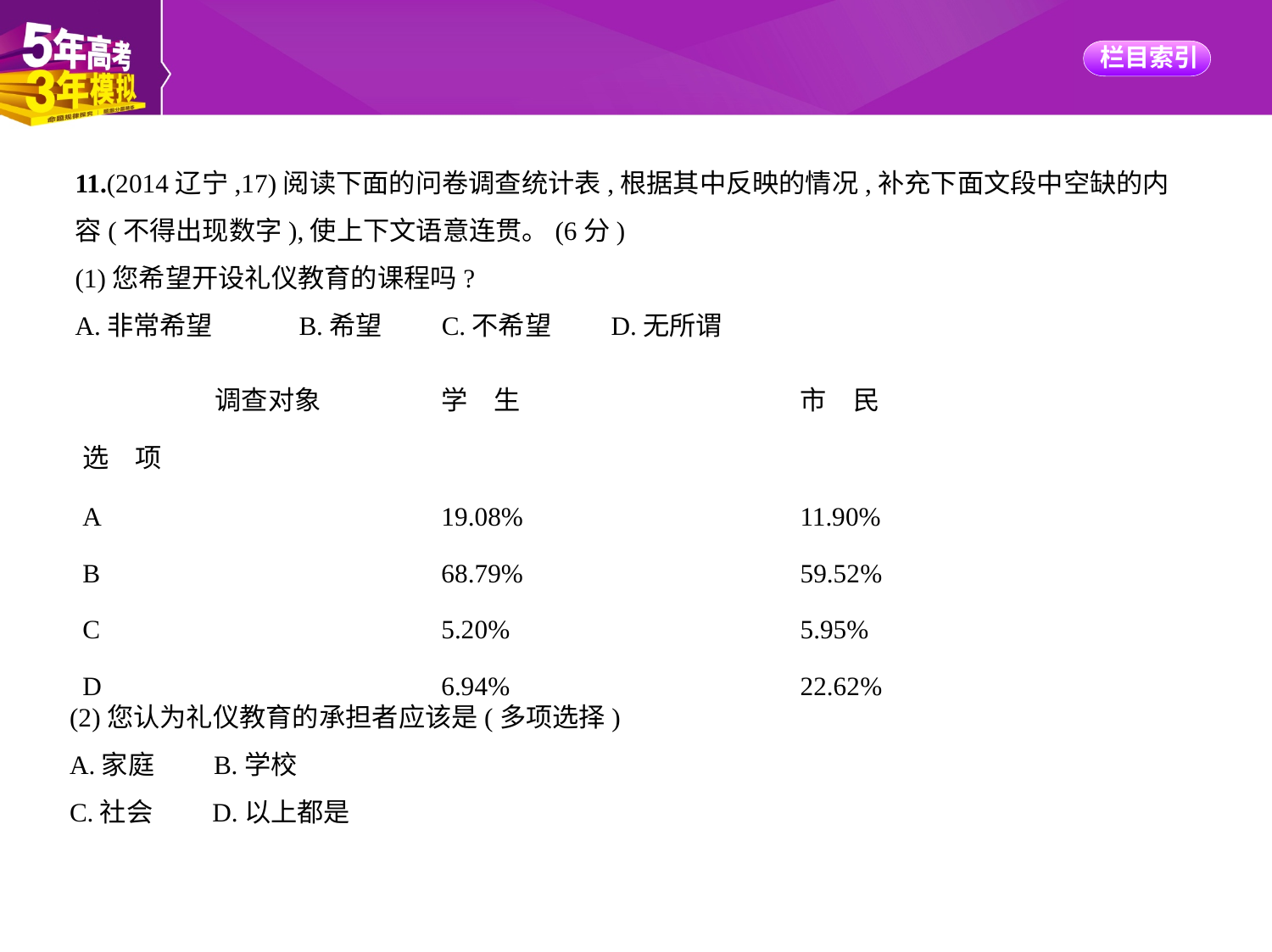

11.(2014辽宁,17)阅读下面的问卷调查统计表,根据其中反映的情况,补充下面文段中空缺的内
容(不得出现数字),使上下文语意连贯。(6分)
(1)您希望开设礼仪教育的课程吗?
A.非常希望　　　B.希望　　C.不希望　　D.无所谓
(2)您认为礼仪教育的承担者应该是(多项选择)
A.家庭　　B.学校
C.社会　　D.以上都是
| 调查对象 选　项 | 学　生 | 市　民 |
| --- | --- | --- |
| A | 19.08% | 11.90% |
| B | 68.79% | 59.52% |
| C | 5.20% | 5.95% |
| D | 6.94% | 22.62% |